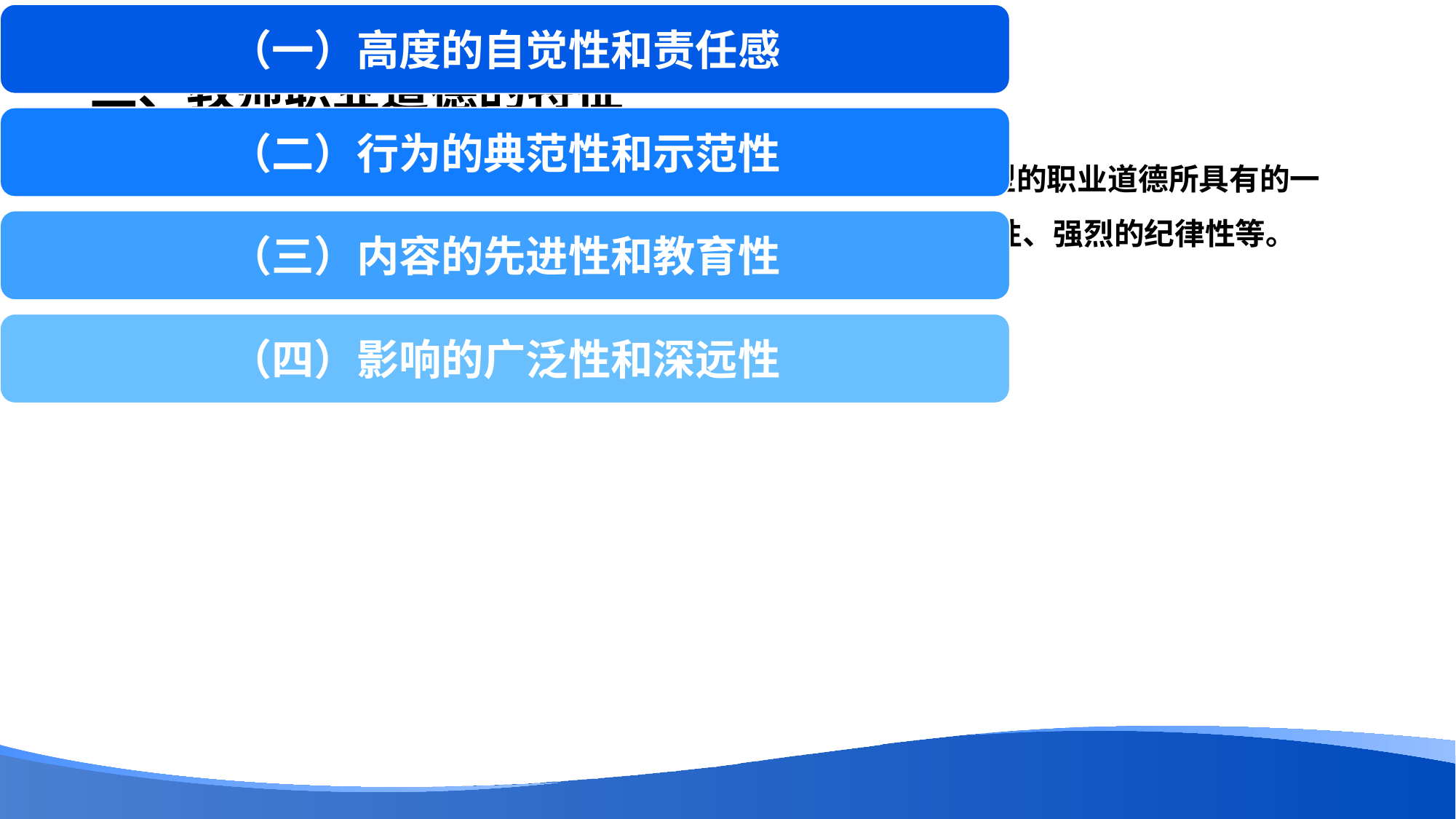

# 二、教师职业道德的特征
教师职业道德是社会众多职业道德的一种类型，因此它具有各种类型的职业道德所具有的一般特征，诸如适用范围的有限性、发展的历史继承性、表达方式的多样性、强烈的纪律性等。
（一）高度的自觉性和责任感
（二）行为的典范性和示范性
（三）内容的先进性和教育性
（四）影响的广泛性和深远性